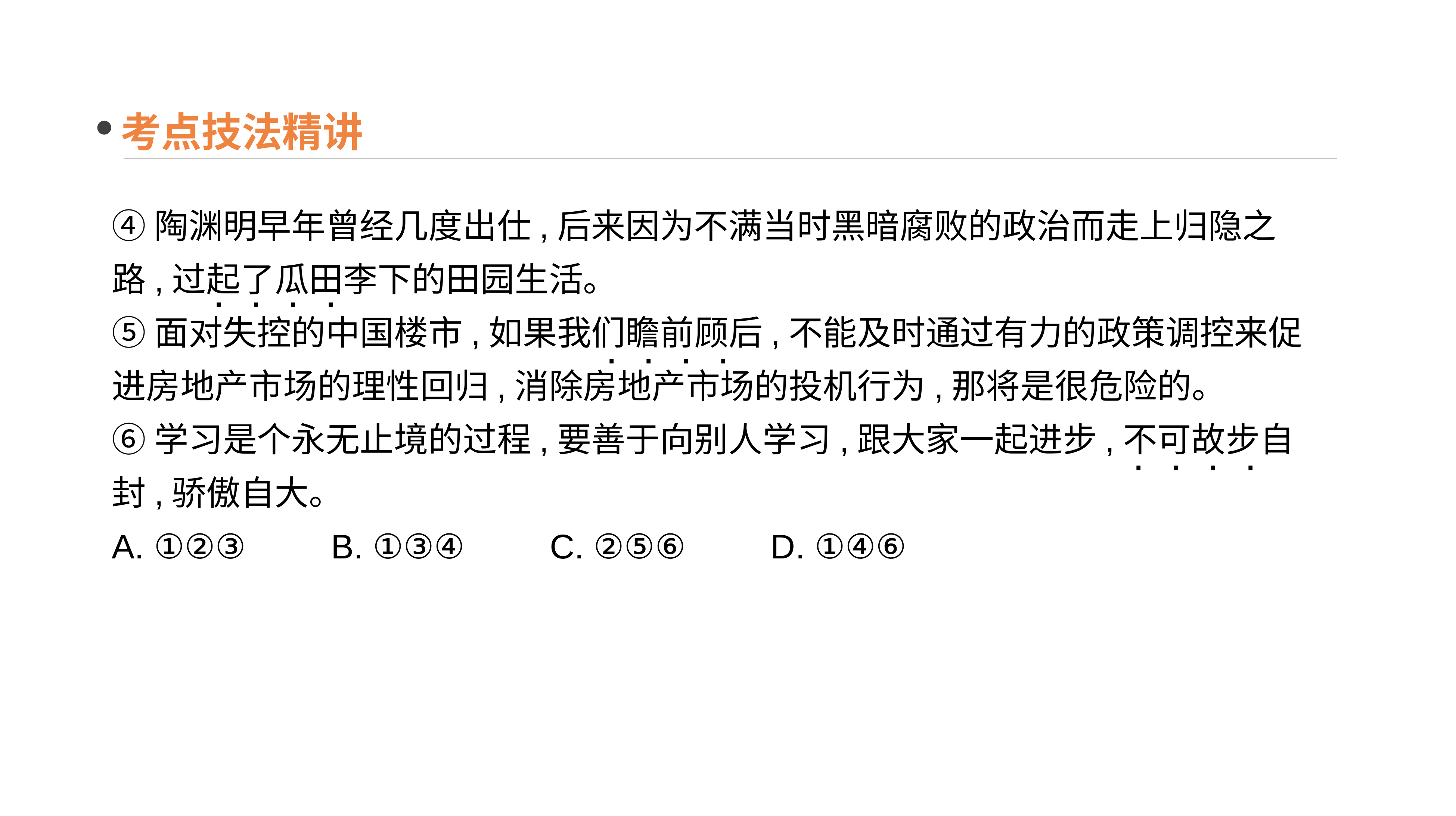

考点技法精讲

④陶渊明早年曾经几度出仕,后来因为不满当时黑暗腐败的政治而走上归隐之路,过起了瓜田李下的田园生活。
⑤面对失控的中国楼市,如果我们瞻前顾后,不能及时通过有力的政策调控来促进房地产市场的理性回归,消除房地产市场的投机行为,那将是很危险的。
⑥学习是个永无止境的过程,要善于向别人学习,跟大家一起进步,不可故步自封,骄傲自大。
A. ①②③　　B. ①③④　　C. ②⑤⑥　　D. ①④⑥
·  ·  ·  ·
·  ·  ·  ·
·  ·  ·  ·